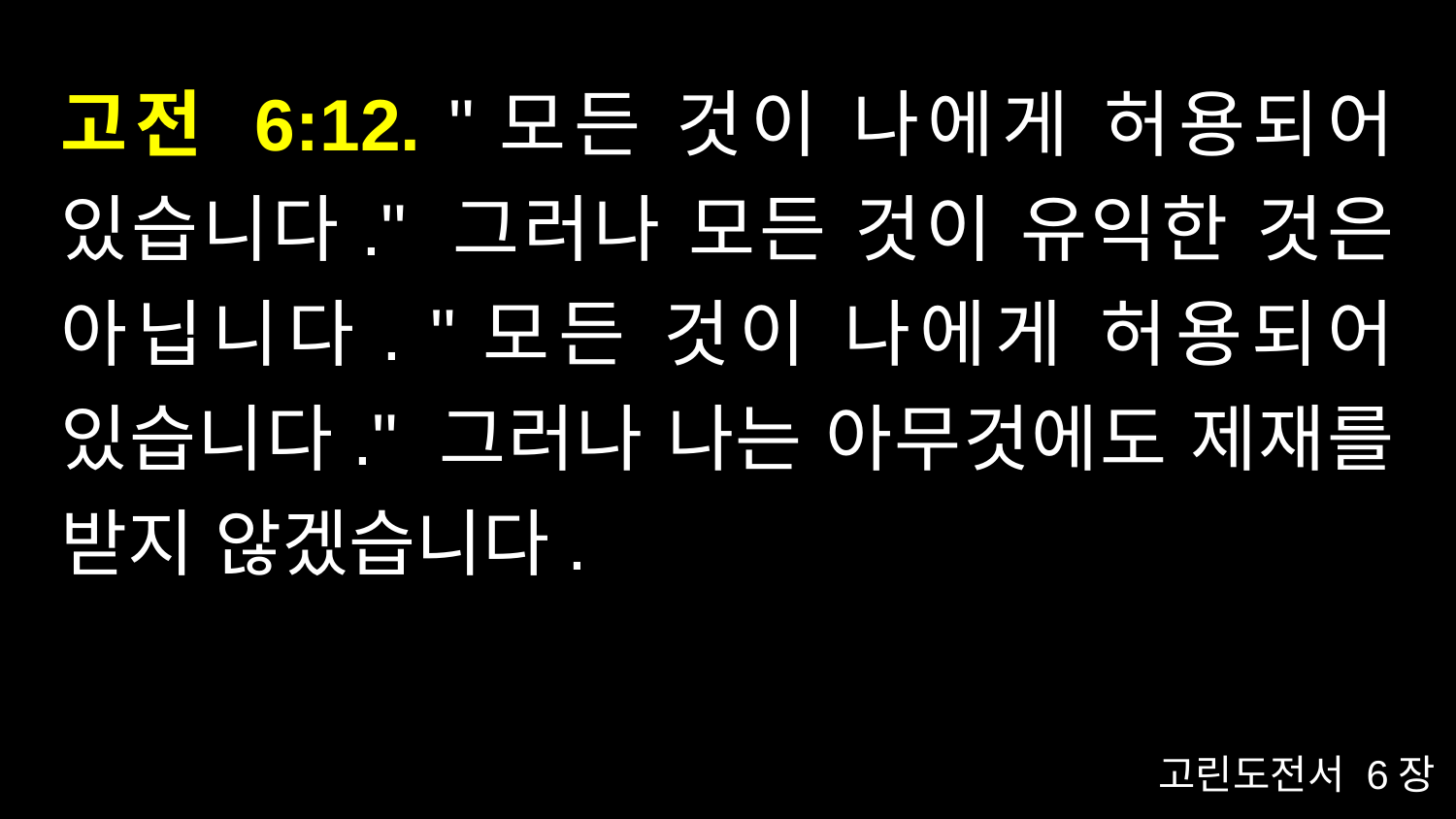

# 고전 6:12. "모든 것이 나에게 허용되어 있습니다." 그러나 모든 것이 유익한 것은 아닙니다. "모든 것이 나에게 허용되어 있습니다." 그러나 나는 아무것에도 제재를 받지 않겠습니다.
고린도전서 6장